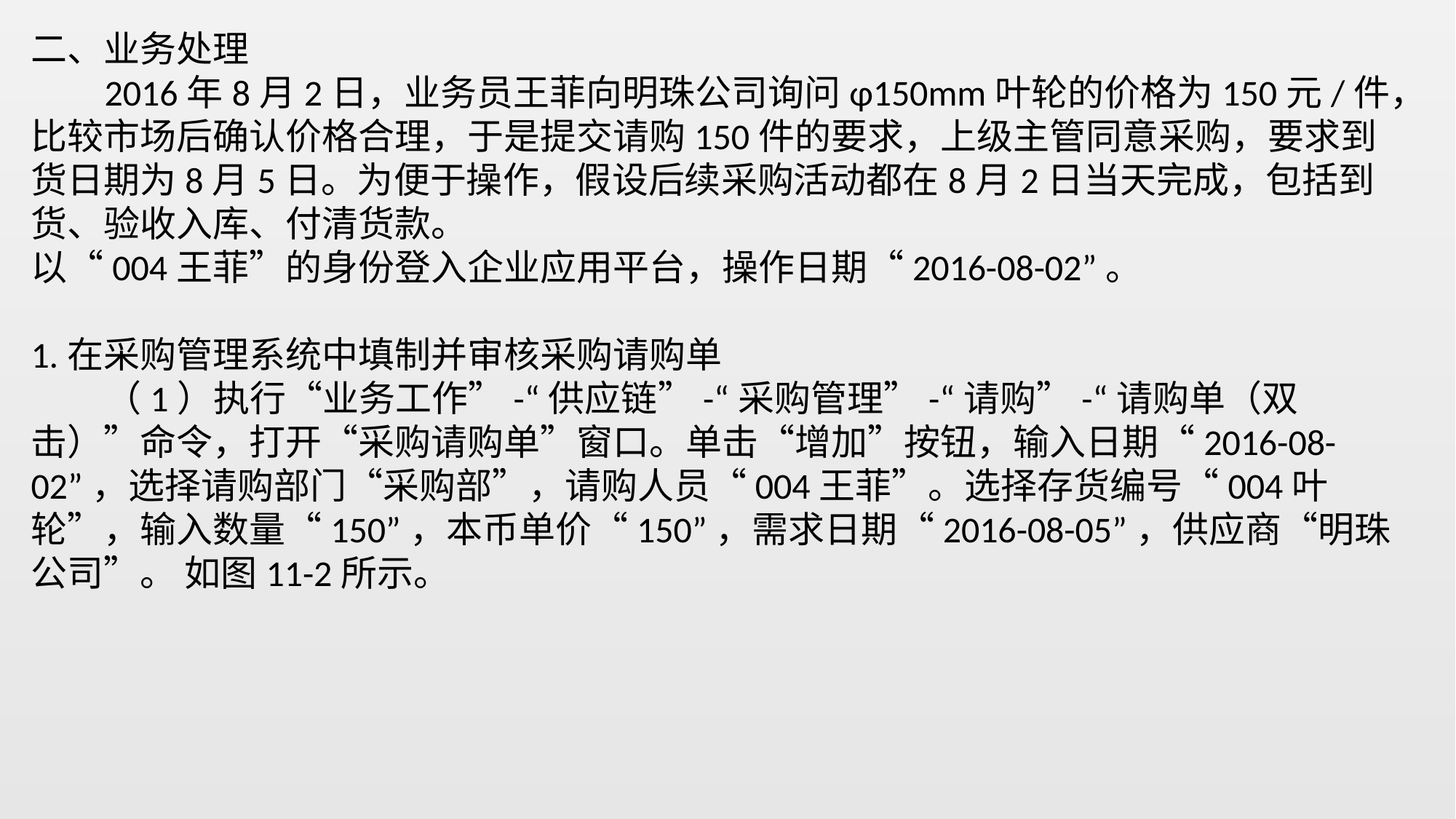

二、业务处理
         2016年8月2日，业务员王菲向明珠公司询问ɸ150mm叶轮的价格为150元/件，比较市场后确认价格合理，于是提交请购150件的要求，上级主管同意采购，要求到货日期为8月5日。为便于操作，假设后续采购活动都在8月2日当天完成，包括到货、验收入库、付清货款。
以“004王菲”的身份登入企业应用平台，操作日期“2016-08-02”。

1.在采购管理系统中填制并审核采购请购单
        （1）执行“业务工作”-“供应链”-“采购管理”-“请购”-“请购单（双击）”命令，打开“采购请购单”窗口。单击“增加”按钮，输入日期“2016-08-02”，选择请购部门“采购部”，请购人员“004王菲”。选择存货编号“004叶轮”，输入数量“150”，本币单价“150”，需求日期“2016-08-05”，供应商“明珠公司”。 如图11-2所示。